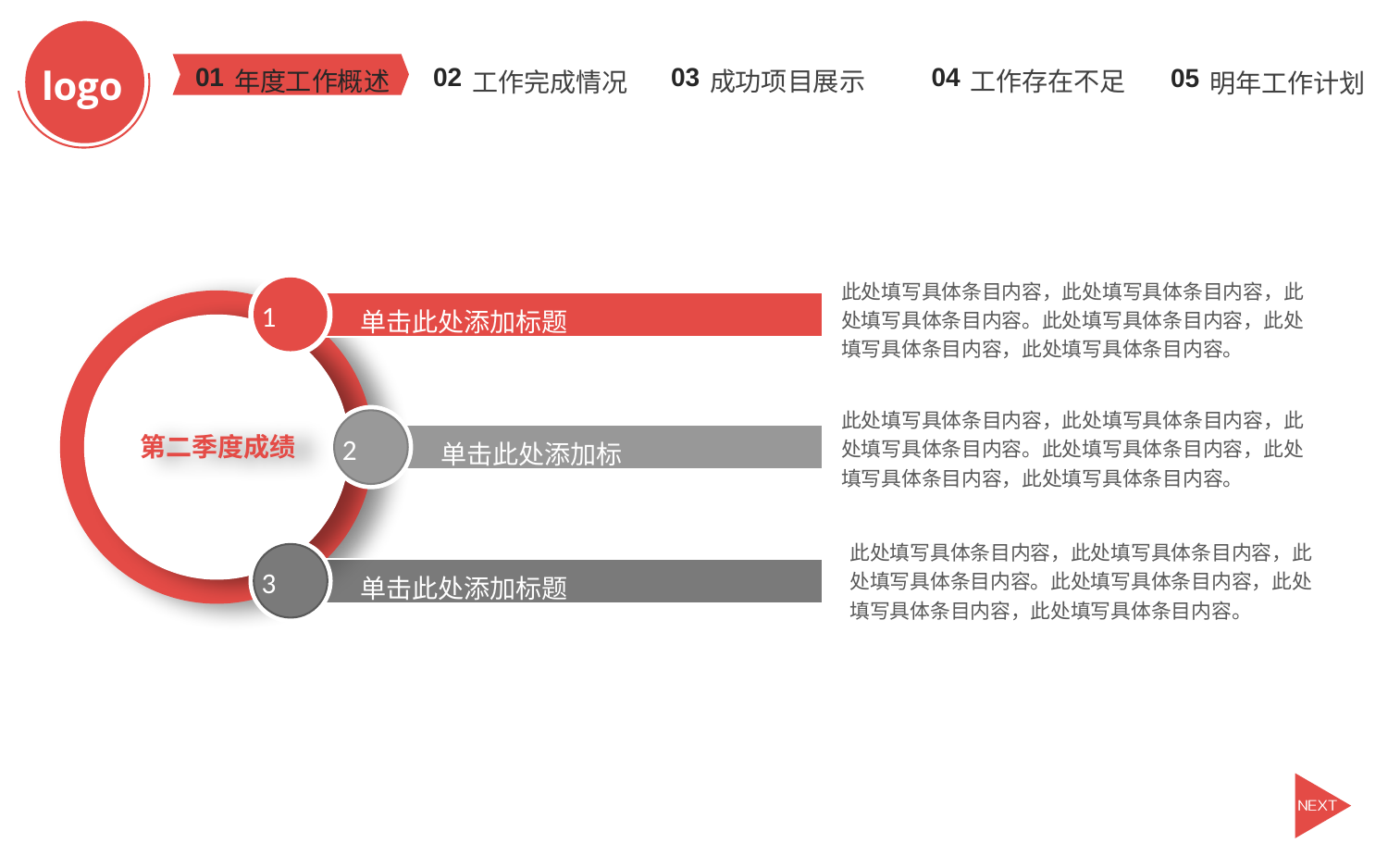

logo
成功项目展示
工作存在不足
年度工作概述
工作完成情况
明年工作计划
03
04
02
01

05
此处填写具体条目内容，此处填写具体条目内容，此处填写具体条目内容。此处填写具体条目内容，此处填写具体条目内容，此处填写具体条目内容。

1

第二季度成绩

单击此处添加标题
此处填写具体条目内容，此处填写具体条目内容，此处填写具体条目内容。此处填写具体条目内容，此处填写具体条目内容，此处填写具体条目内容。

2

单击此处添加标题
此处填写具体条目内容，此处填写具体条目内容，此处填写具体条目内容。此处填写具体条目内容，此处填写具体条目内容，此处填写具体条目内容。

3

单击此处添加标题